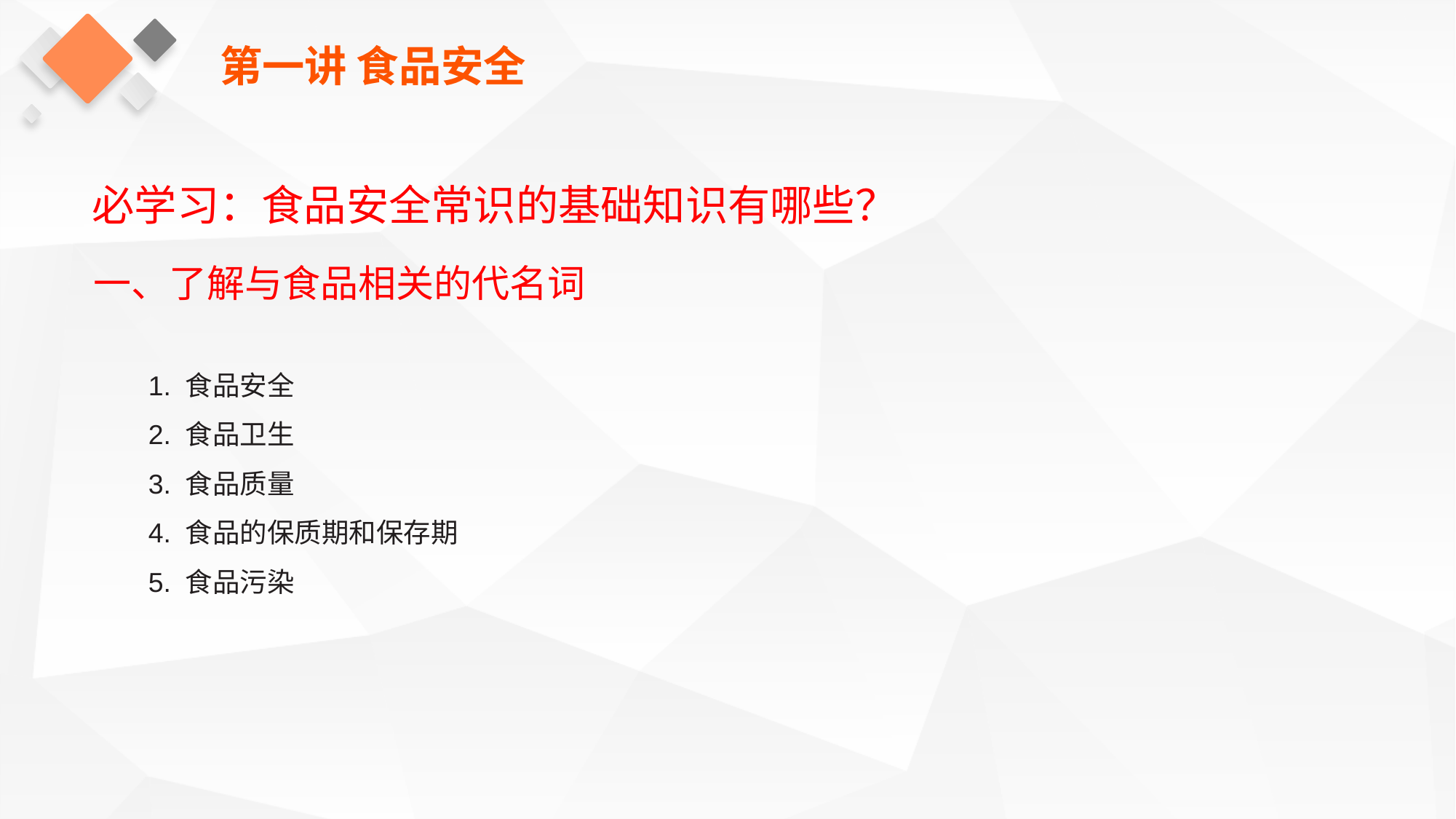

第一讲 食品安全
必学习：食品安全常识的基础知识有哪些？
一、了解与食品相关的代名词
1. 食品安全
2. 食品卫生
3. 食品质量
4. 食品的保质期和保存期
5. 食品污染